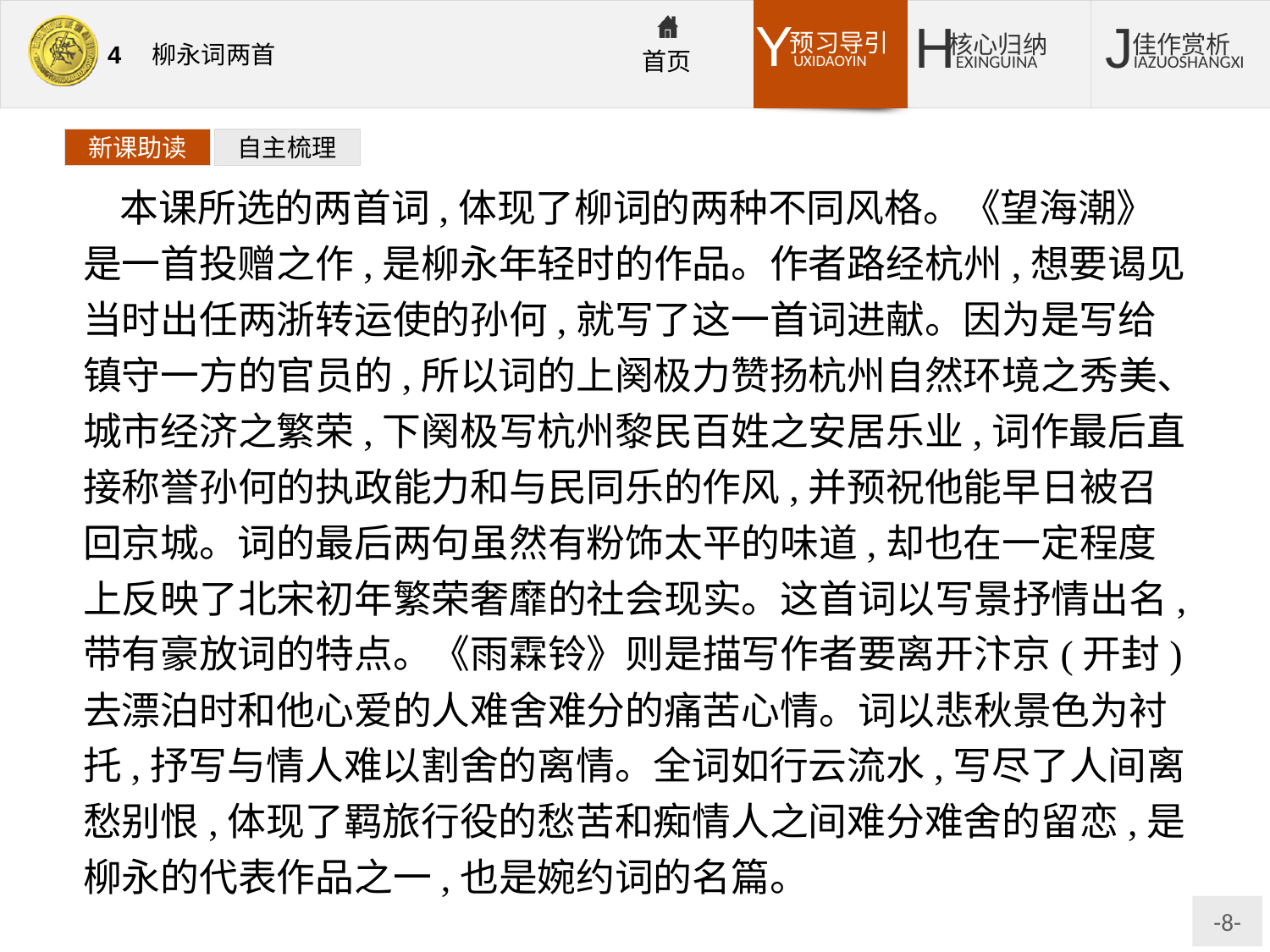

新课助读
自主梳理
本课所选的两首词,体现了柳词的两种不同风格。《望海潮》是一首投赠之作,是柳永年轻时的作品。作者路经杭州,想要谒见当时出任两浙转运使的孙何,就写了这一首词进献。因为是写给镇守一方的官员的,所以词的上阕极力赞扬杭州自然环境之秀美、城市经济之繁荣,下阕极写杭州黎民百姓之安居乐业,词作最后直接称誉孙何的执政能力和与民同乐的作风,并预祝他能早日被召回京城。词的最后两句虽然有粉饰太平的味道,却也在一定程度上反映了北宋初年繁荣奢靡的社会现实。这首词以写景抒情出名,带有豪放词的特点。《雨霖铃》则是描写作者要离开汴京(开封)去漂泊时和他心爱的人难舍难分的痛苦心情。词以悲秋景色为衬托,抒写与情人难以割舍的离情。全词如行云流水,写尽了人间离愁别恨,体现了羁旅行役的愁苦和痴情人之间难分难舍的留恋,是柳永的代表作品之一,也是婉约词的名篇。